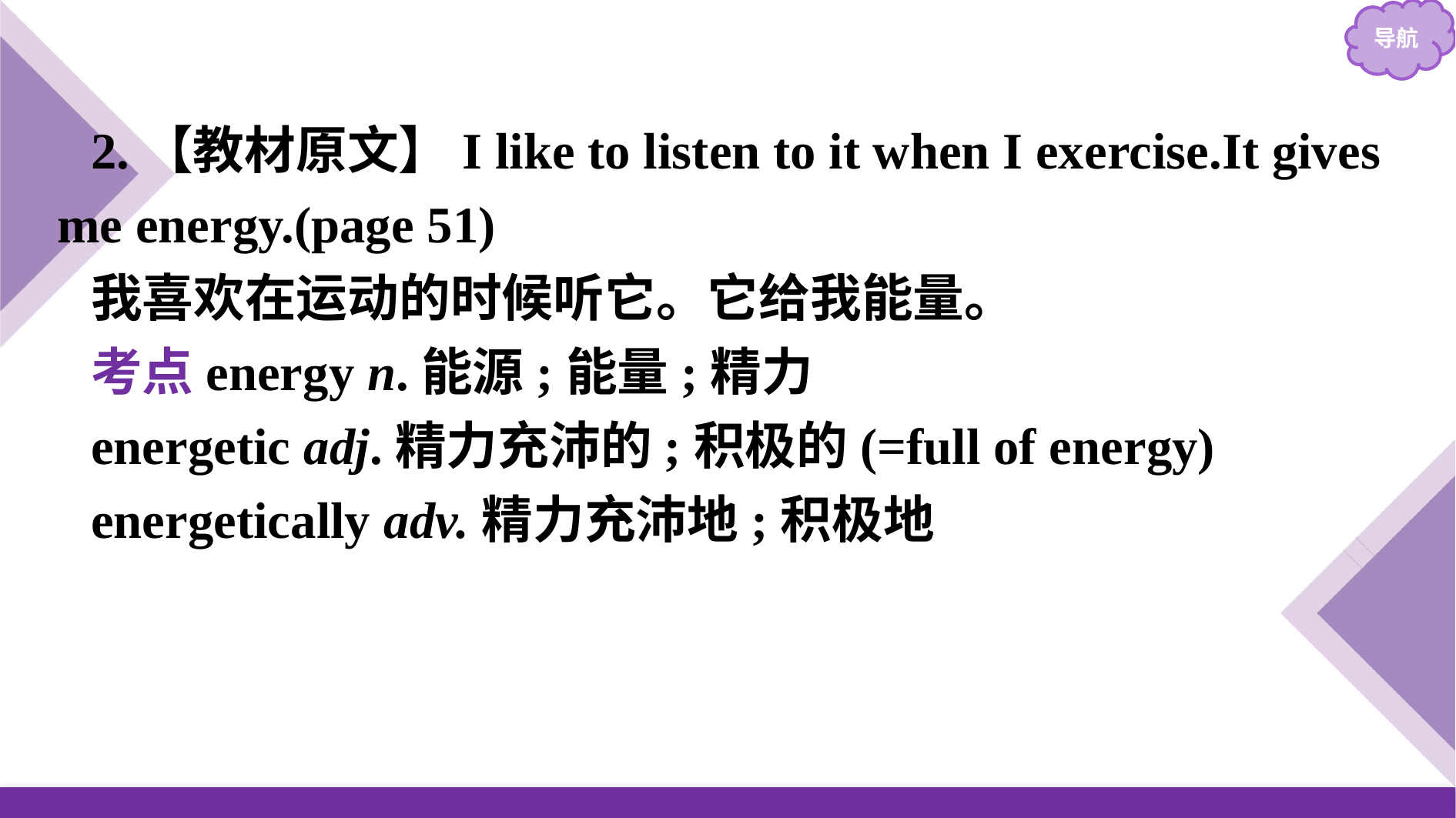

2.【教材原文】I like to listen to it when I exercise.It gives me energy.(page 51)
我喜欢在运动的时候听它。它给我能量。
考点energy n.能源;能量;精力
energetic adj.精力充沛的;积极的(=full of energy)
energetically adv.精力充沛地;积极地